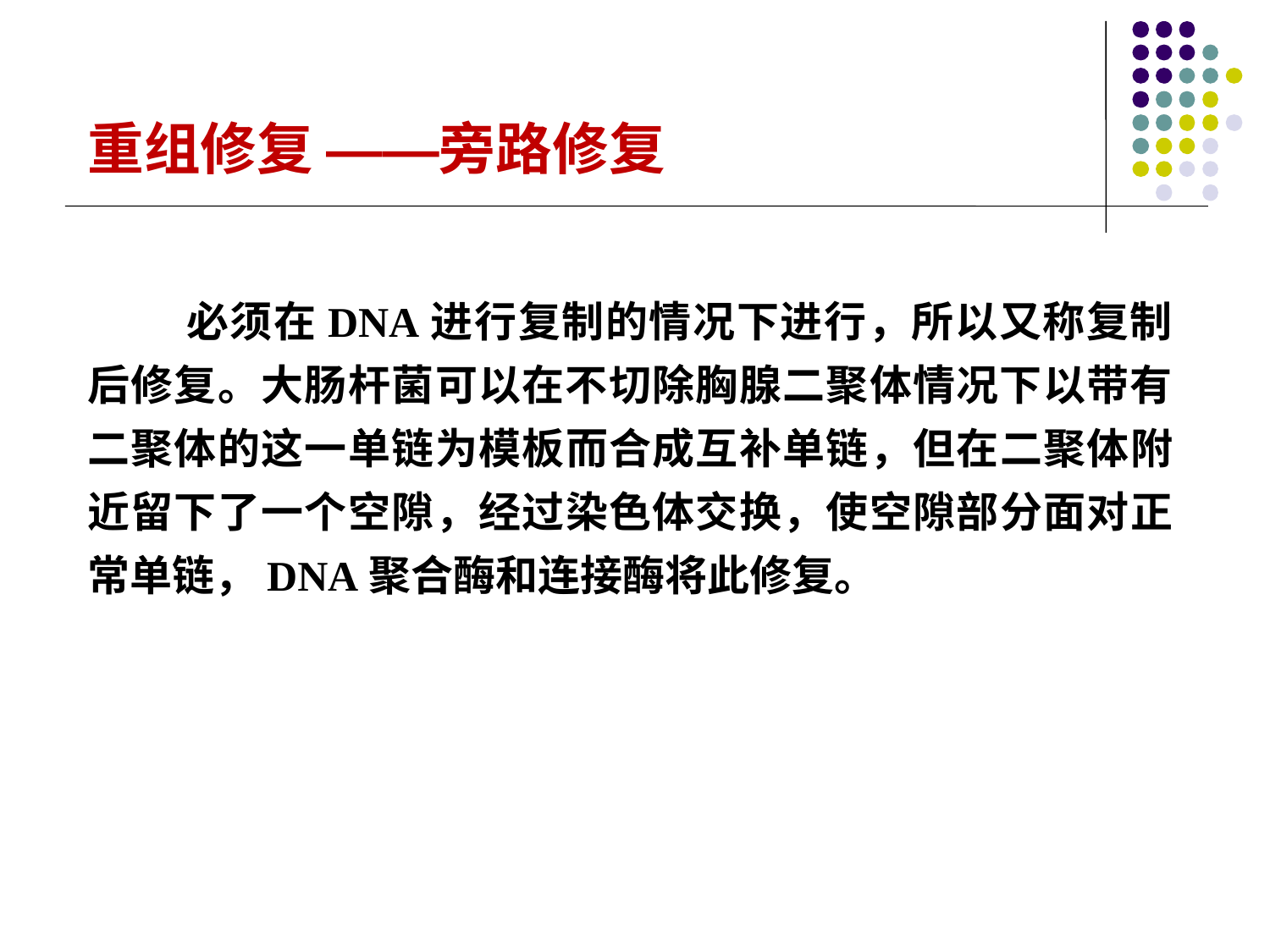

重组修复 ——旁路修复
        必须在DNA进行复制的情况下进行，所以又称复制后修复。大肠杆菌可以在不切除胸腺二聚体情况下以带有二聚体的这一单链为模板而合成互补单链，但在二聚体附近留下了一个空隙，经过染色体交换，使空隙部分面对正常单链，DNA聚合酶和连接酶将此修复。